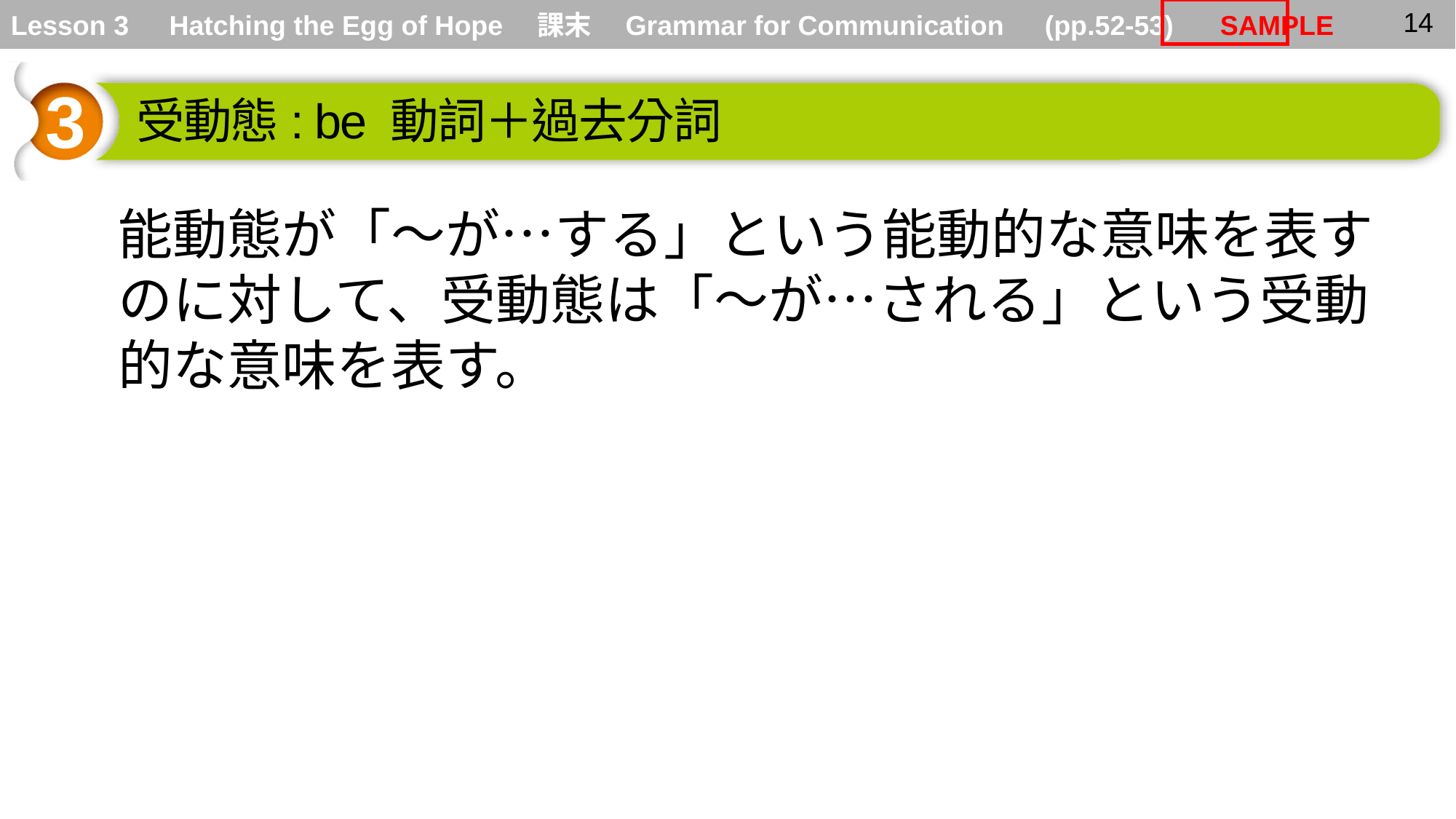

3
受動態: be 動詞＋過去分詞
能動態が「～が…する」という能動的な意味を表すのに対して、受動態は「～が…される」という受動的な意味を表す。